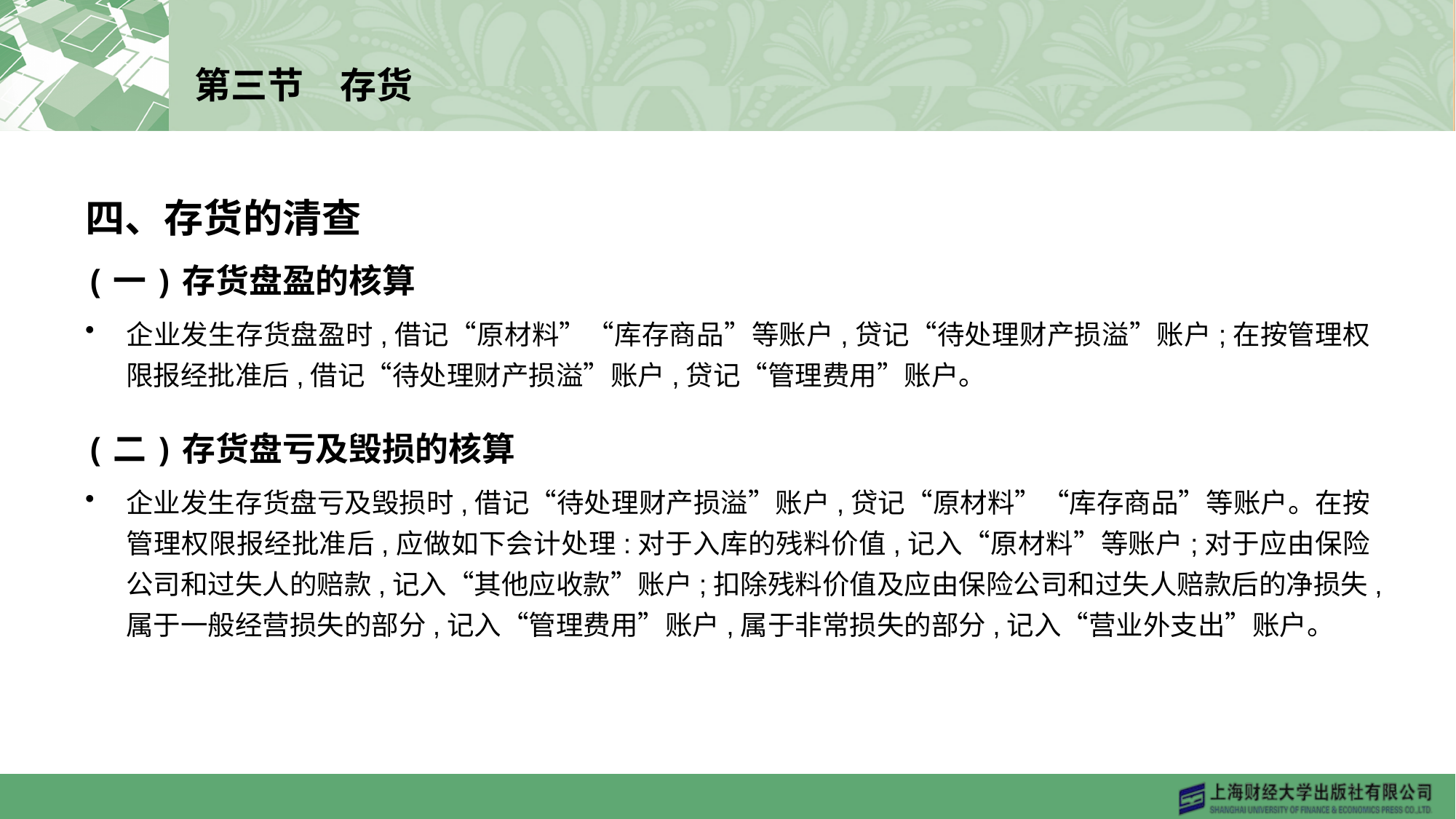

# 第三节　存货
四、存货的清查
(一)存货盘盈的核算
企业发生存货盘盈时,借记“原材料”“库存商品”等账户,贷记“待处理财产损溢”账户;在按管理权限报经批准后,借记“待处理财产损溢”账户,贷记“管理费用”账户。
(二)存货盘亏及毁损的核算
企业发生存货盘亏及毁损时,借记“待处理财产损溢”账户,贷记“原材料”“库存商品”等账户。在按管理权限报经批准后,应做如下会计处理:对于入库的残料价值,记入“原材料”等账户;对于应由保险公司和过失人的赔款,记入“其他应收款”账户;扣除残料价值及应由保险公司和过失人赔款后的净损失,属于一般经营损失的部分,记入“管理费用”账户,属于非常损失的部分,记入“营业外支出”账户。